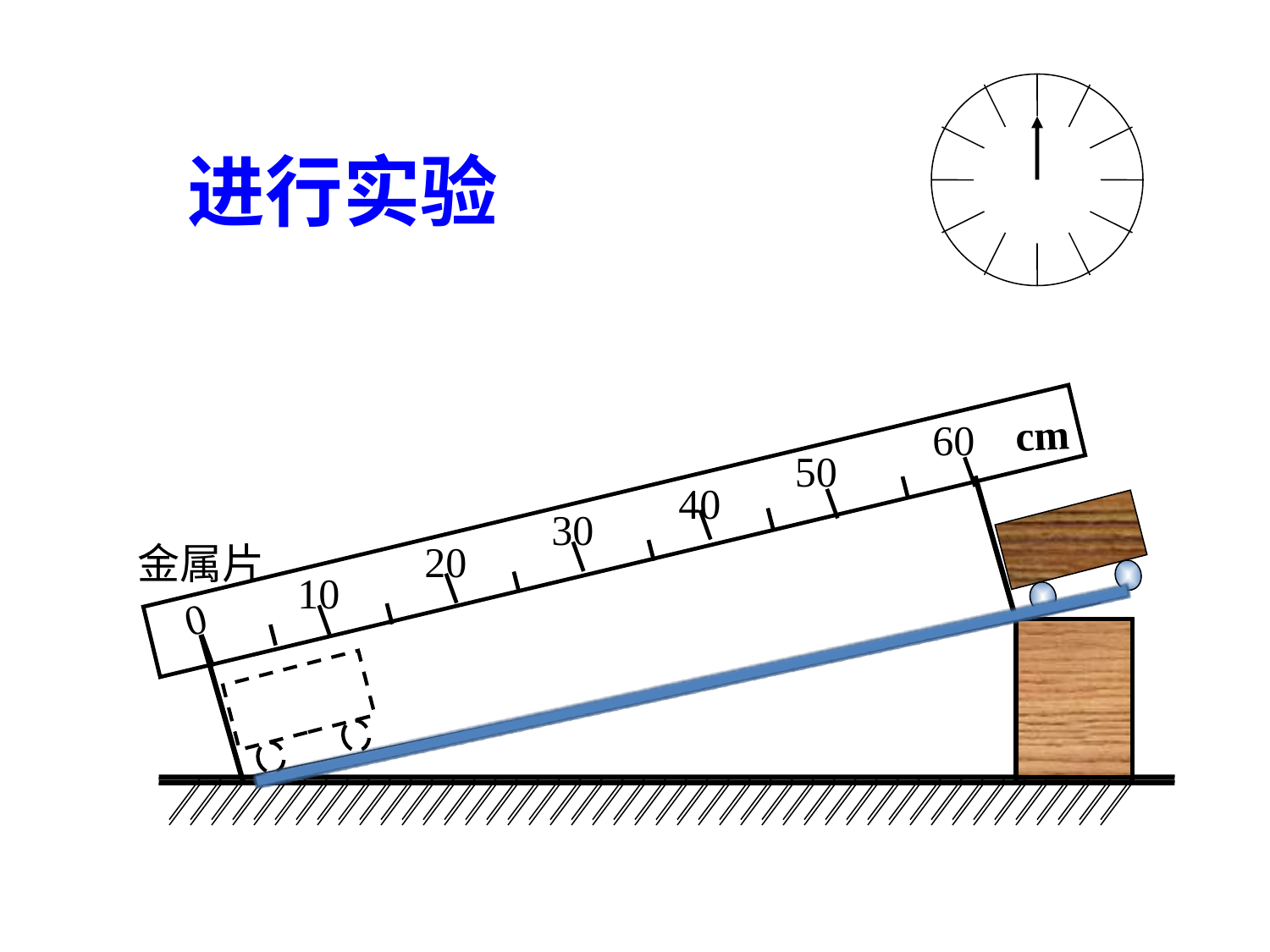

进行实验
cm
60
50

40

30

20

10

0

金属片